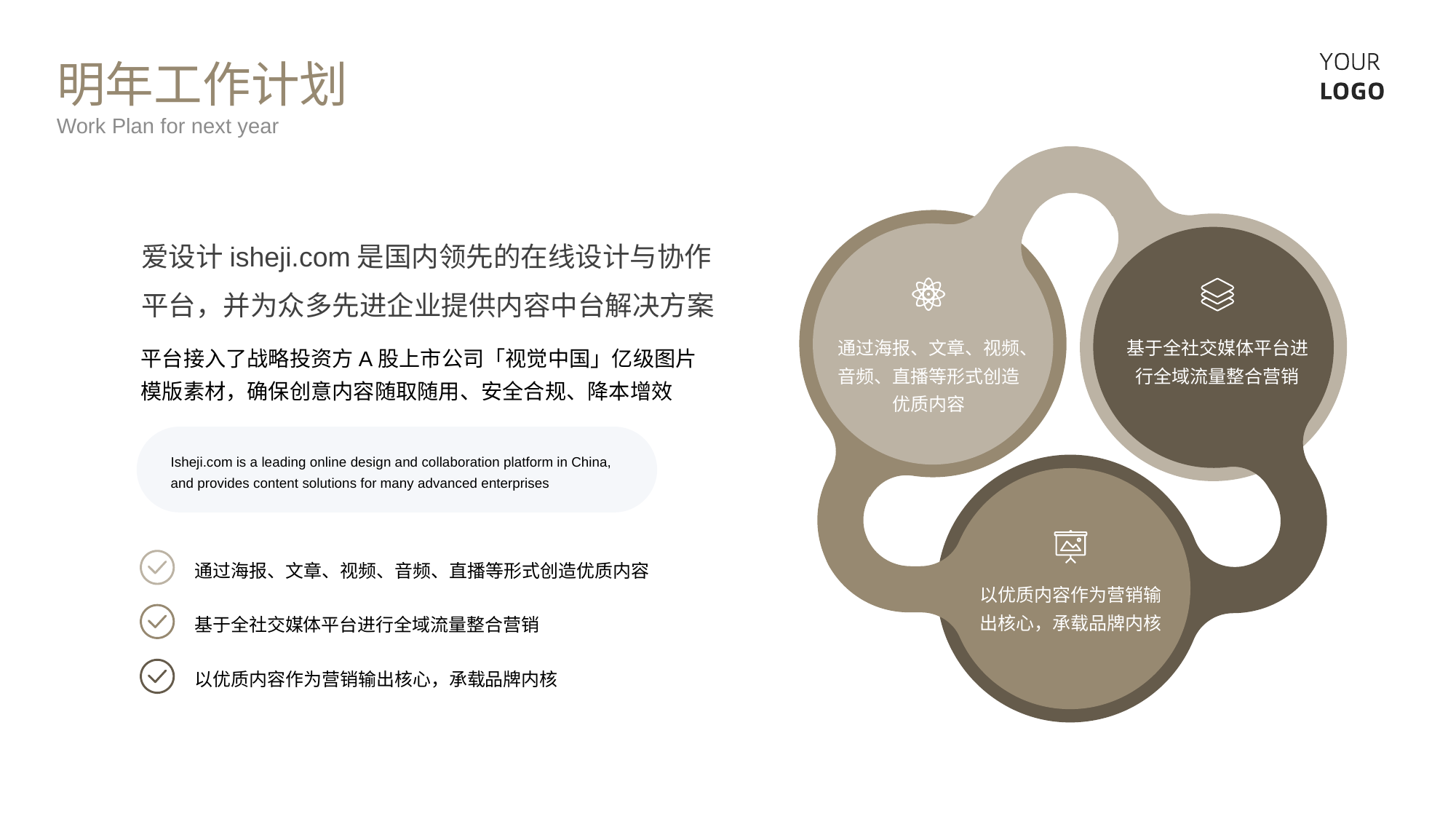

明年工作计划
Work Plan for next year

爱设计isheji.com是国内领先的在线设计与协作平台，并为众多先进企业提供内容中台解决方案

通过海报、文章、视频、音频、直播等形式创造优质内容
基于全社交媒体平台进行全域流量整合营销
平台接入了战略投资方A股上市公司「视觉中国」亿级图片模版素材，确保创意内容随取随用、安全合规、降本增效
Isheji.com is a leading online design and collaboration platform in China, and provides content solutions for many advanced enterprises

通过海报、文章、视频、音频、直播等形式创造优质内容

以优质内容作为营销输出核心，承载品牌内核
基于全社交媒体平台进行全域流量整合营销

以优质内容作为营销输出核心，承载品牌内核